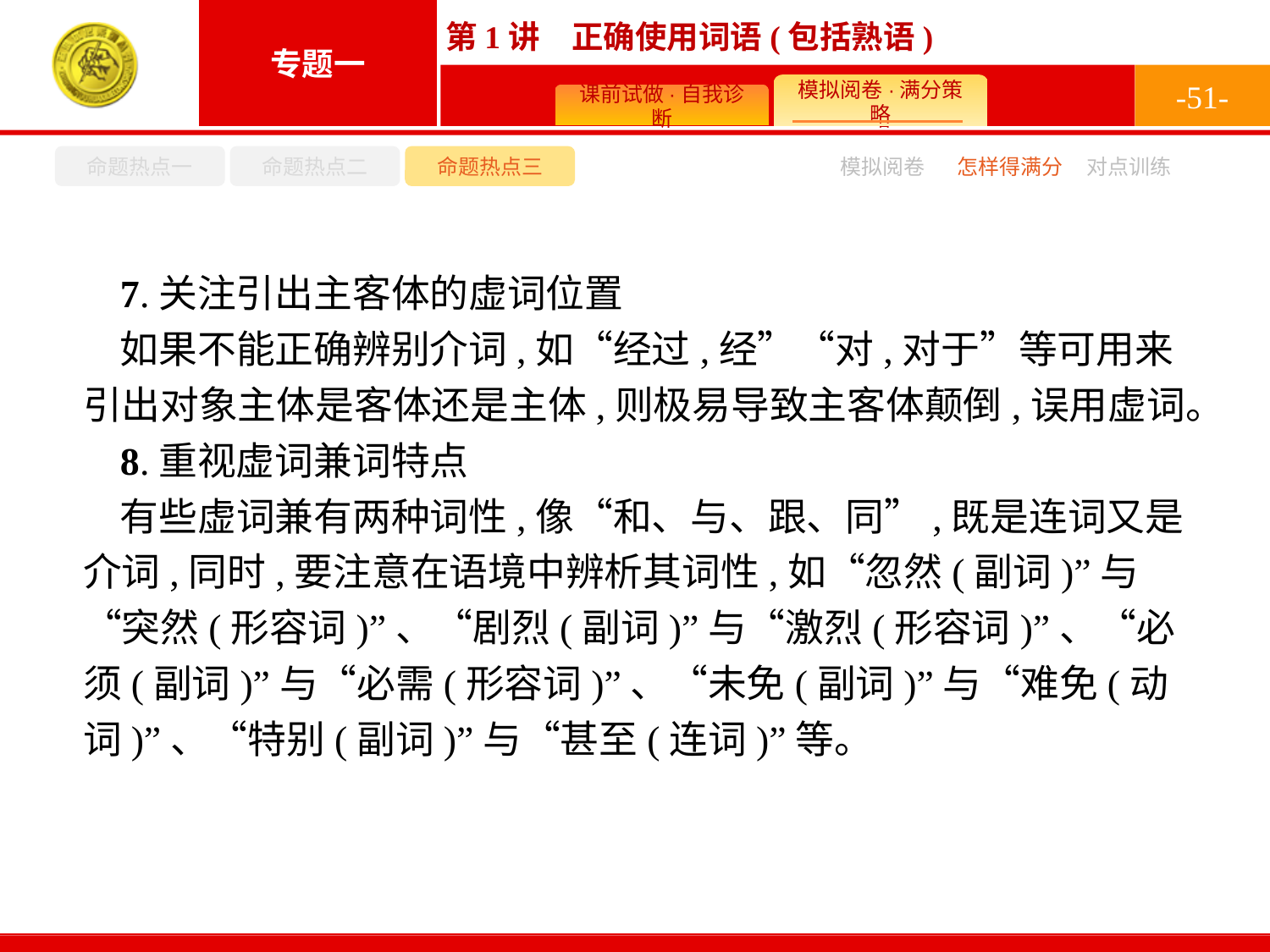

-51-
命题热点一
命题热点二
命题热点三
模拟阅卷
怎样得满分
对点训练
7.关注引出主客体的虚词位置
如果不能正确辨别介词,如“经过,经”“对,对于”等可用来引出对象主体是客体还是主体,则极易导致主客体颠倒,误用虚词。
8.重视虚词兼词特点
有些虚词兼有两种词性,像“和、与、跟、同”,既是连词又是介词,同时,要注意在语境中辨析其词性,如“忽然(副词)”与“突然(形容词)”、“剧烈(副词)”与“激烈(形容词)”、“必须(副词)”与“必需(形容词)”、“未免(副词)”与“难免(动词)”、“特别(副词)”与“甚至(连词)”等。